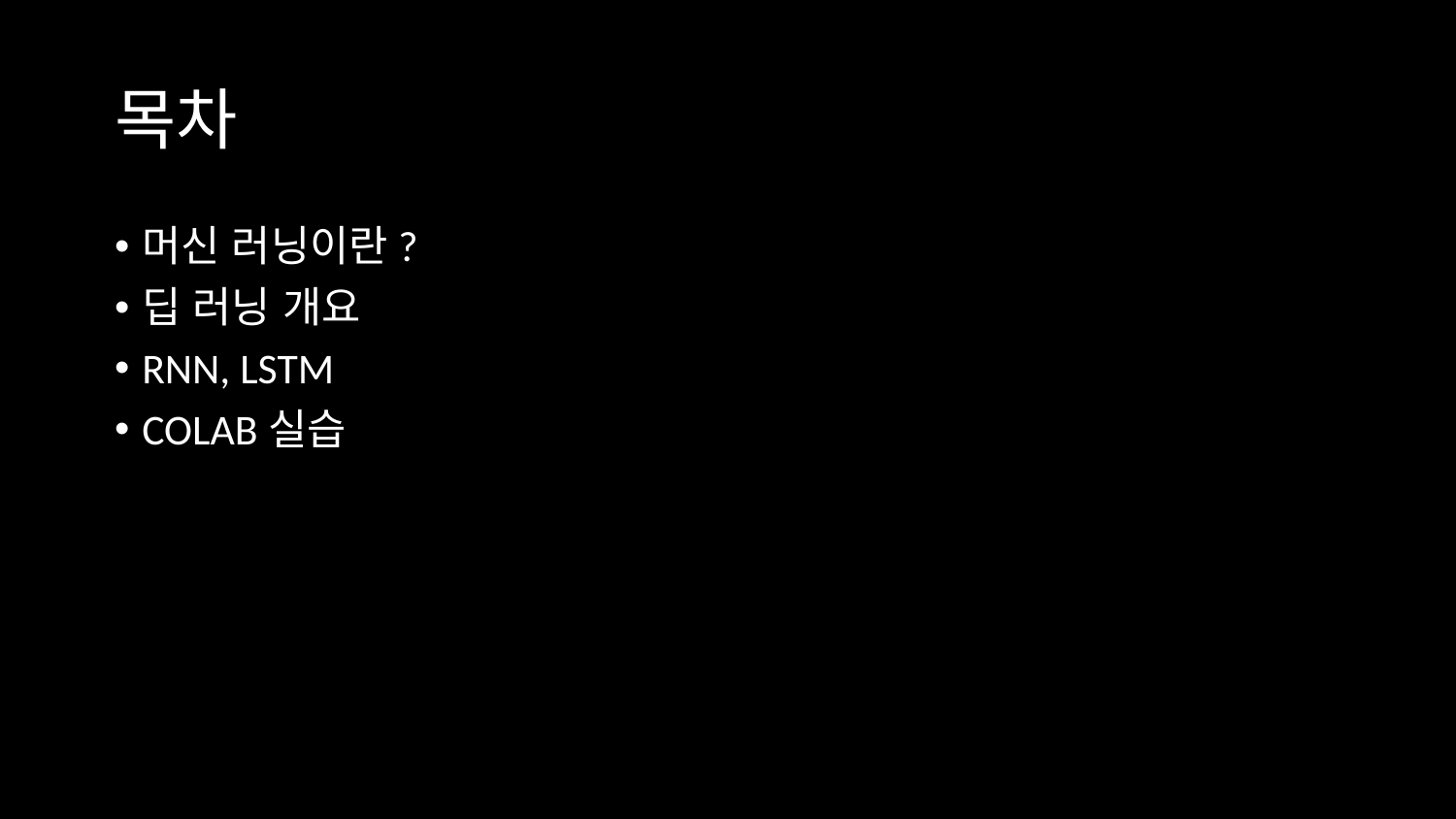

# 목차
머신 러닝이란?
딥 러닝 개요
RNN, LSTM
COLAB실습